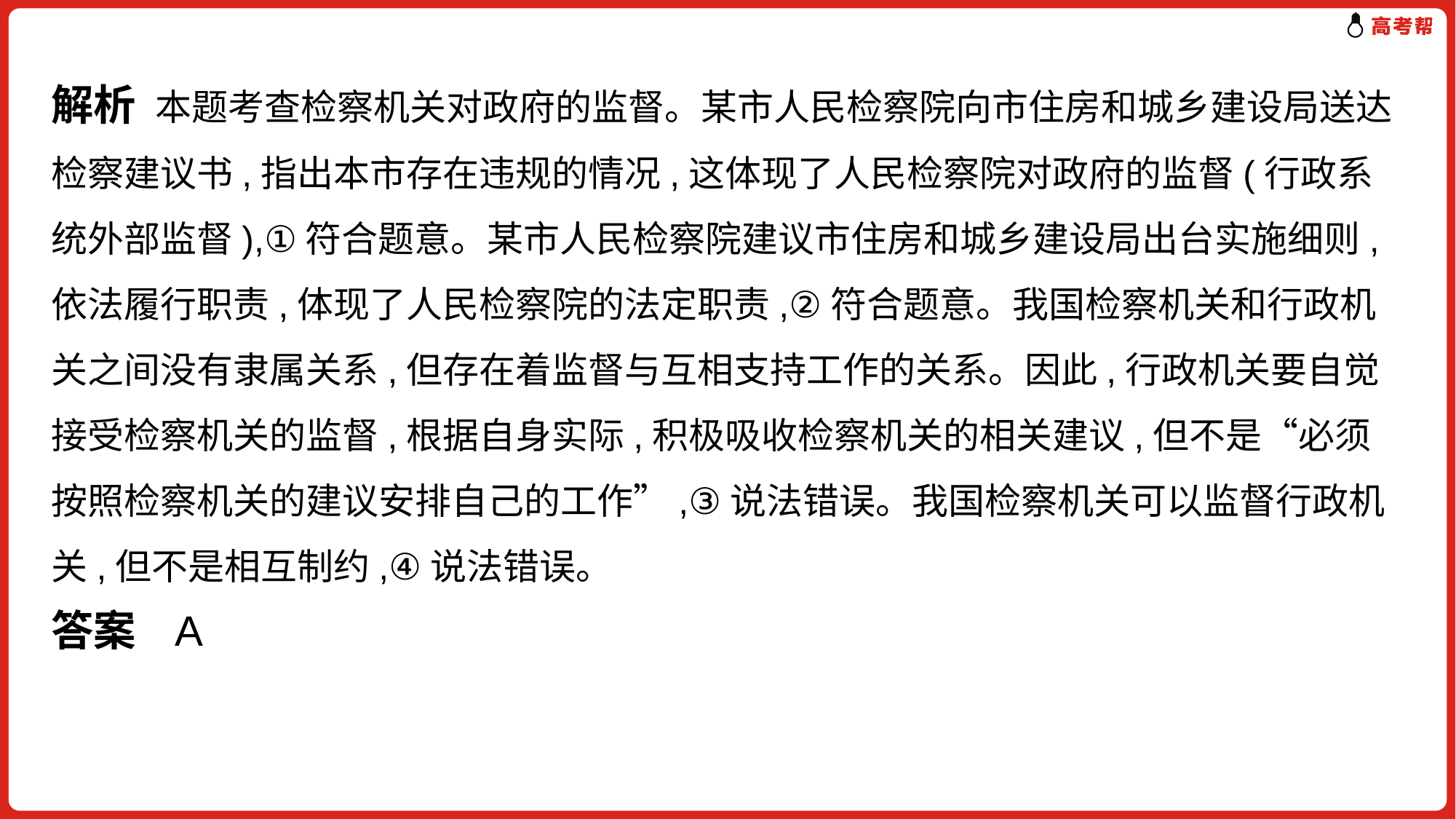

# 解析  本题考查检察机关对政府的监督。某市人民检察院向市住房和城乡建设局送达检察建议书,指出本市存在违规的情况,这体现了人民检察院对政府的监督(行政系统外部监督),①符合题意。某市人民检察院建议市住房和城乡建设局出台实施细则,依法履行职责,体现了人民检察院的法定职责,②符合题意。我国检察机关和行政机关之间没有隶属关系,但存在着监督与互相支持工作的关系。因此,行政机关要自觉接受检察机关的监督,根据自身实际,积极吸收检察机关的相关建议,但不是“必须按照检察机关的建议安排自己的工作”,③说法错误。我国检察机关可以监督行政机关,但不是相互制约,④说法错误。
答案   A